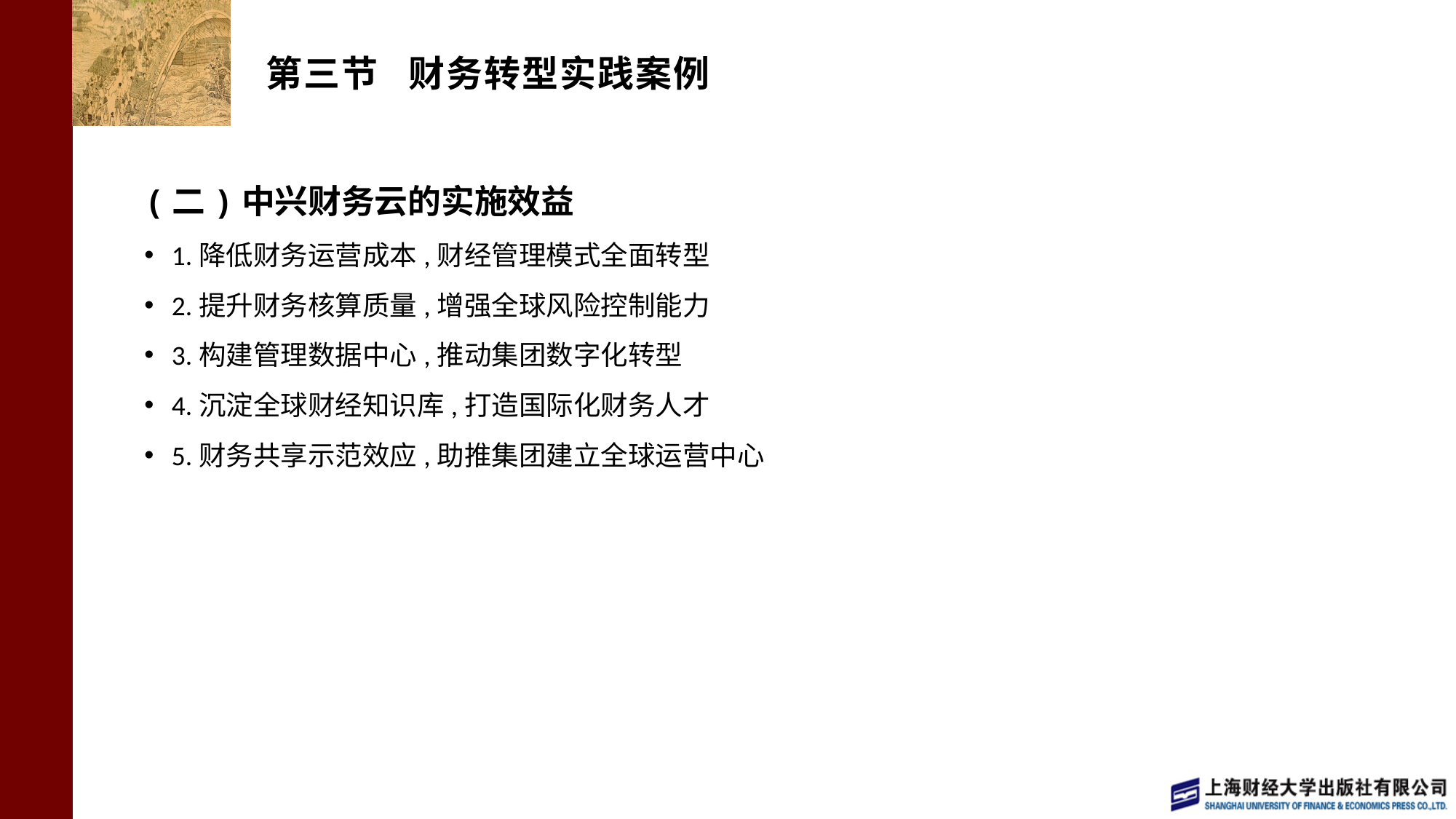

# 第三节   财务转型实践案例
(二)中兴财务云的实施效益
1.降低财务运营成本,财经管理模式全面转型
2.提升财务核算质量,增强全球风险控制能力
3.构建管理数据中心,推动集团数字化转型
4.沉淀全球财经知识库,打造国际化财务人才
5.财务共享示范效应,助推集团建立全球运营中心
11